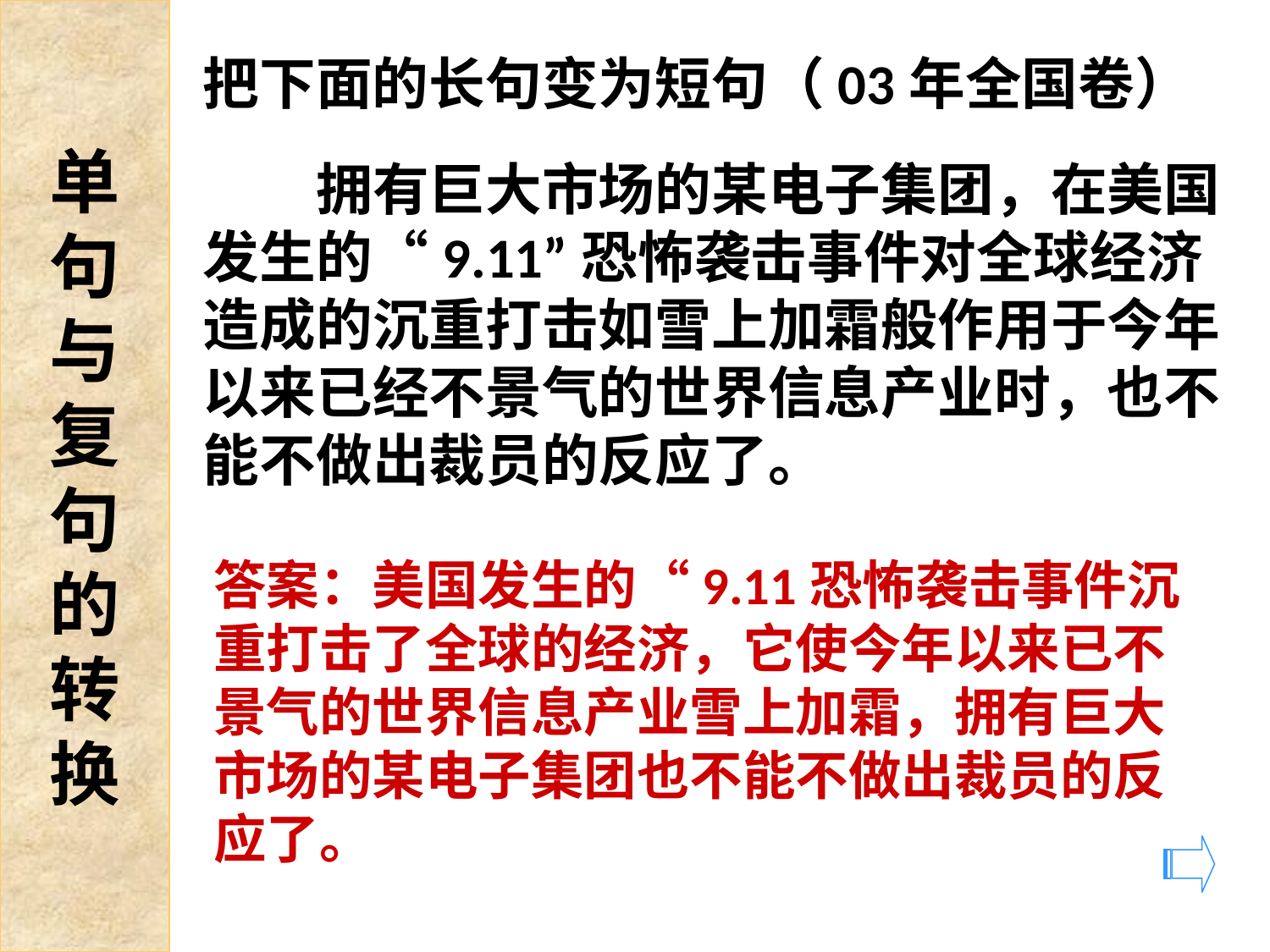

单
句
与
复
句
的
转
换
把下面的长句变为短句（03年全国卷）
　　拥有巨大市场的某电子集团，在美国发生的“9.11”恐怖袭击事件对全球经济造成的沉重打击如雪上加霜般作用于今年以来已经不景气的世界信息产业时，也不能不做出裁员的反应了。
答案：美国发生的“9.11恐怖袭击事件沉重打击了全球的经济，它使今年以来已不景气的世界信息产业雪上加霜，拥有巨大市场的某电子集团也不能不做出裁员的反应了。